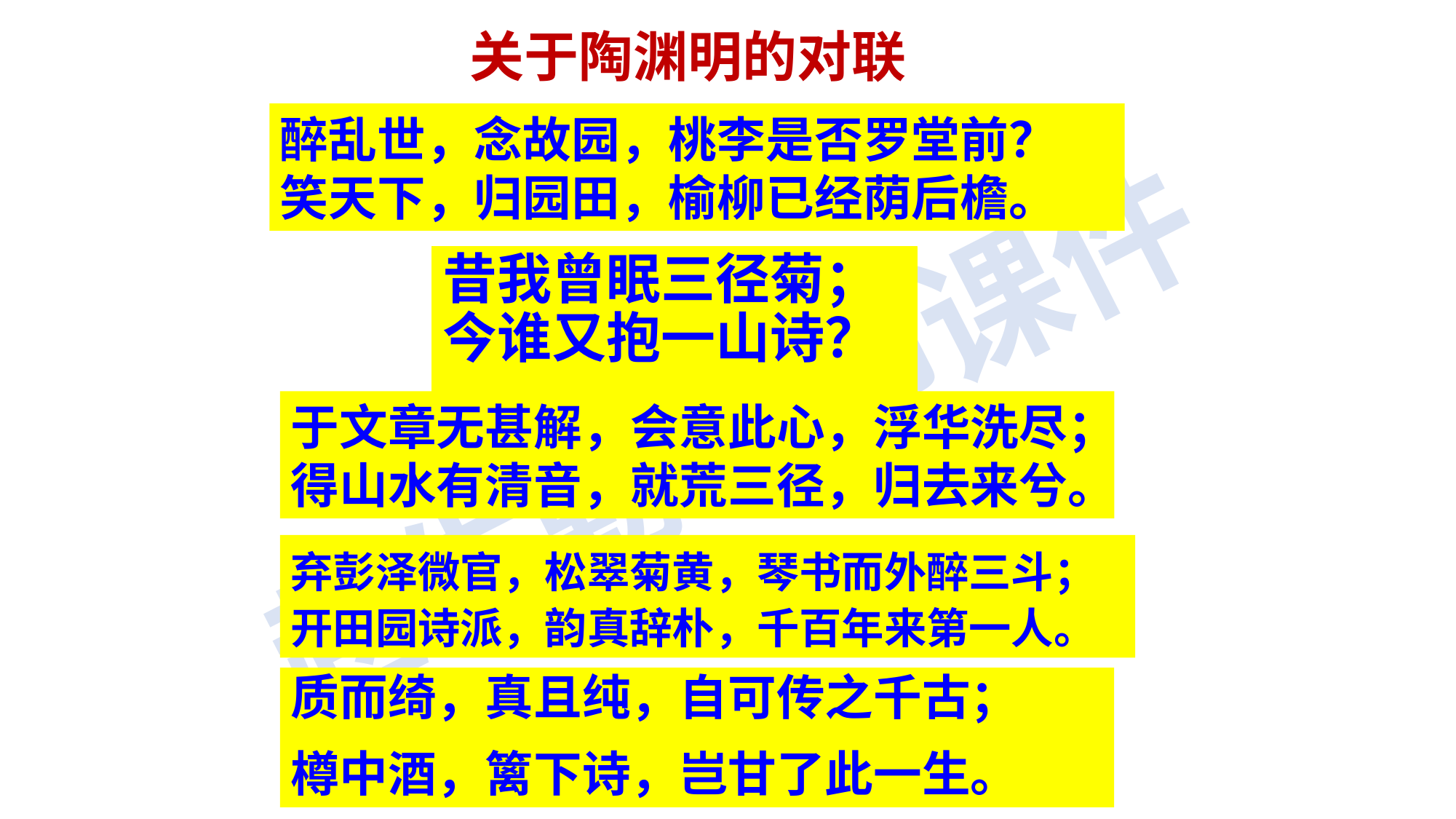

关于陶渊明的对联
醉乱世，念故园，桃李是否罗堂前？ 笑天下，归园田，榆柳已经荫后檐。
昔我曾眠三径菊；今谁又抱一山诗？
于文章无甚解，会意此心，浮华洗尽；得山水有清音，就荒三径，归去来兮。
弃彭泽微官，松翠菊黄，琴书而外醉三斗；开田园诗派，韵真辞朴，千百年来第一人。
质而绮，真且纯，自可传之千古；
樽中酒，篱下诗，岂甘了此一生。